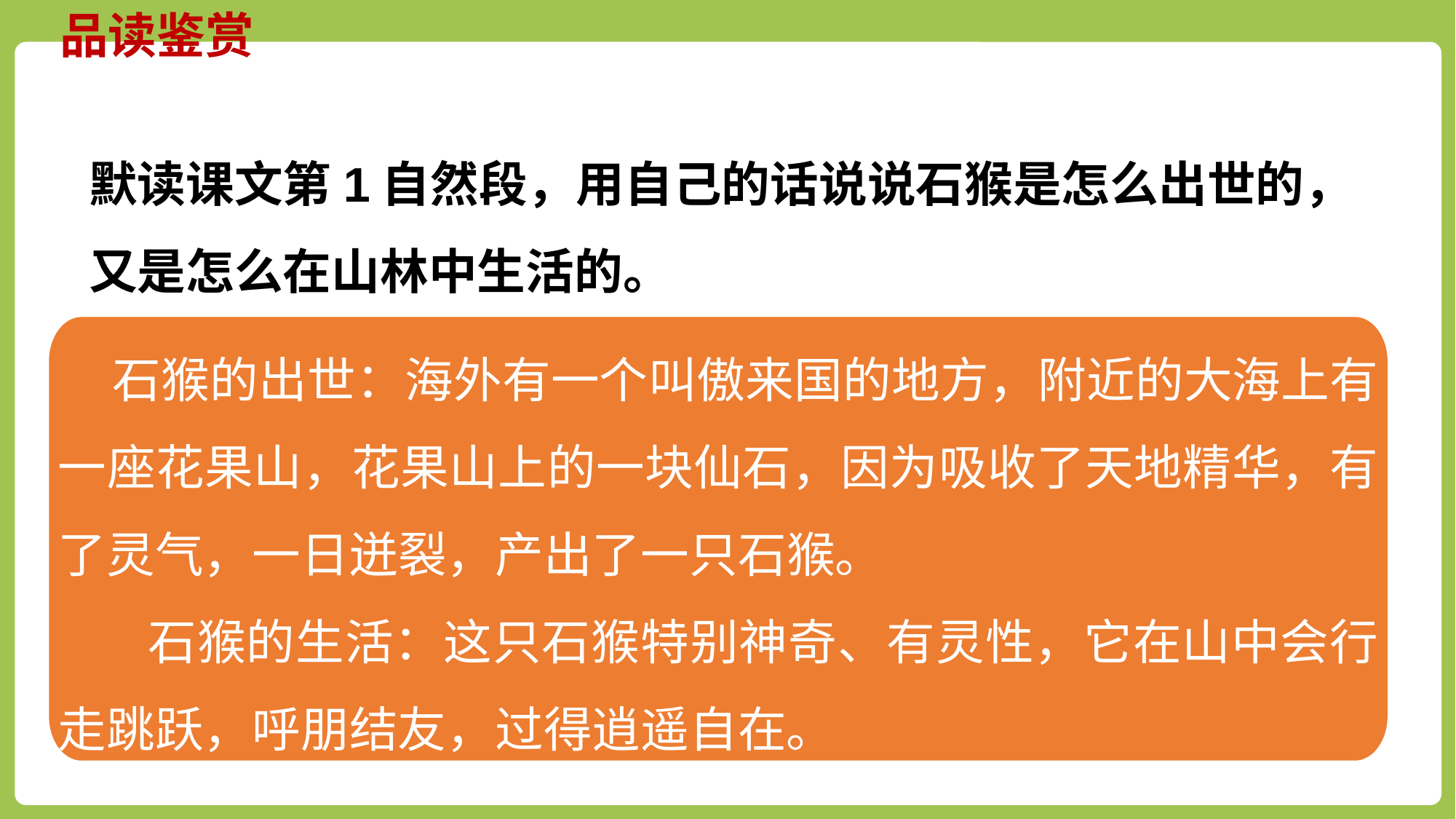

品读鉴赏
默读课文第1自然段，用自己的话说说石猴是怎么出世的，又是怎么在山林中生活的。
石猴的出世：海外有一个叫傲来国的地方，附近的大海上有一座花果山，花果山上的一块仙石，因为吸收了天地精华，有了灵气，一日迸裂，产出了一只石猴。
  石猴的生活：这只石猴特别神奇、有灵性，它在山中会行走跳跃，呼朋结友，过得逍遥自在。